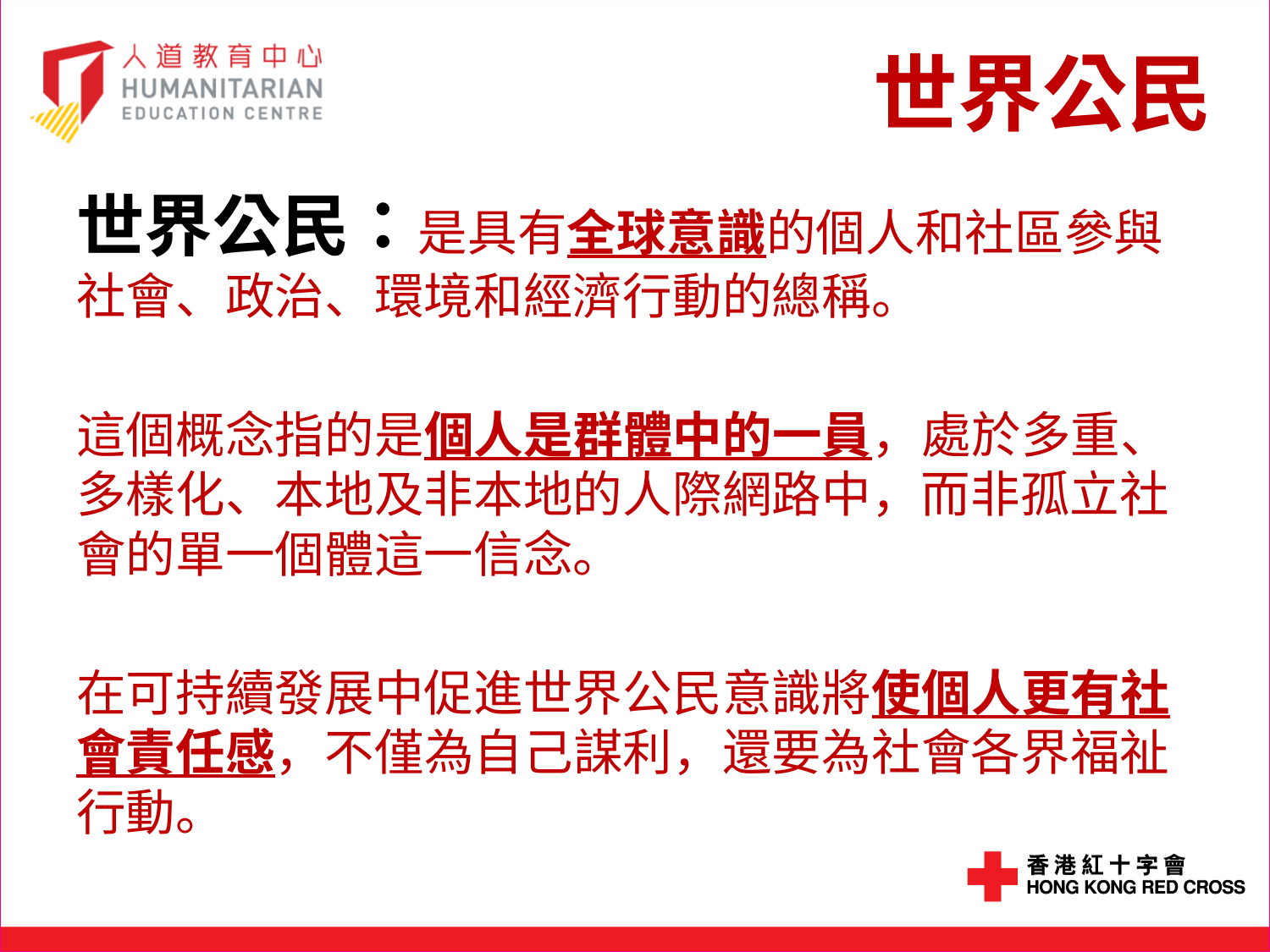

# 世界公民
世界公民：是具有全球意識的個人和社區參與社會、政治、環境和經濟行動的總稱。

這個概念指的是個人是群體中的一員，處於多重、多樣化、本地及非本地的人際網路中，而非孤立社會的單一個體這一信念。

在可持續發展中促進世界公民意識將使個人更有社會責任感，不僅為自己謀利，還要為社會各界福祉行動。